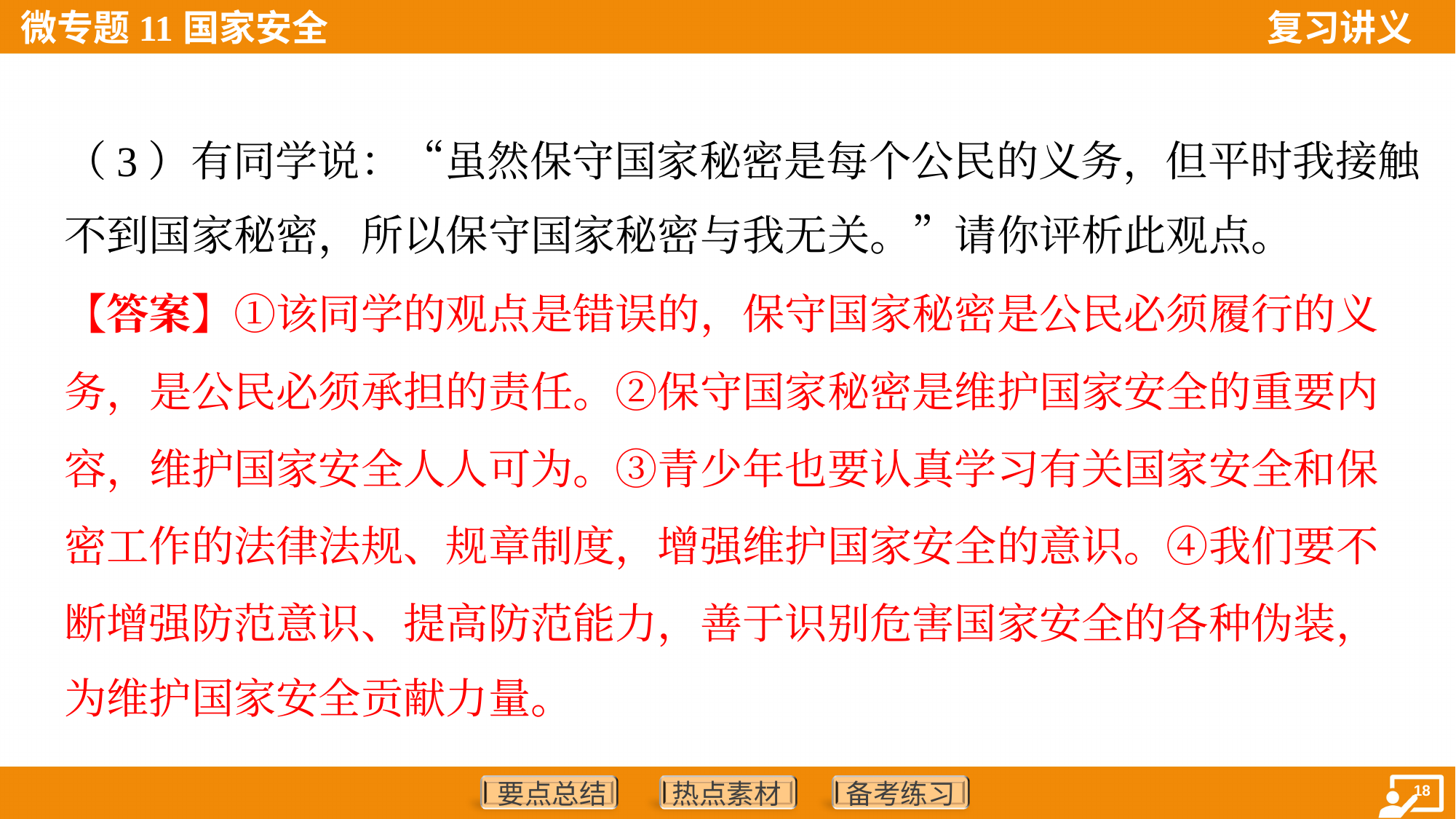

（3）有同学说：“虽然保守国家秘密是每个公民的义务，但平时我接触
不到国家秘密，所以保守国家秘密与我无关。”请你评析此观点。
【答案】①该同学的观点是错误的，保守国家秘密是公民必须履行的义
务，是公民必须承担的责任。②保守国家秘密是维护国家安全的重要内
容，维护国家安全人人可为。③青少年也要认真学习有关国家安全和保
密工作的法律法规、规章制度，增强维护国家安全的意识。④我们要不
断增强防范意识、提高防范能力，善于识别危害国家安全的各种伪装，
为维护国家安全贡献力量。